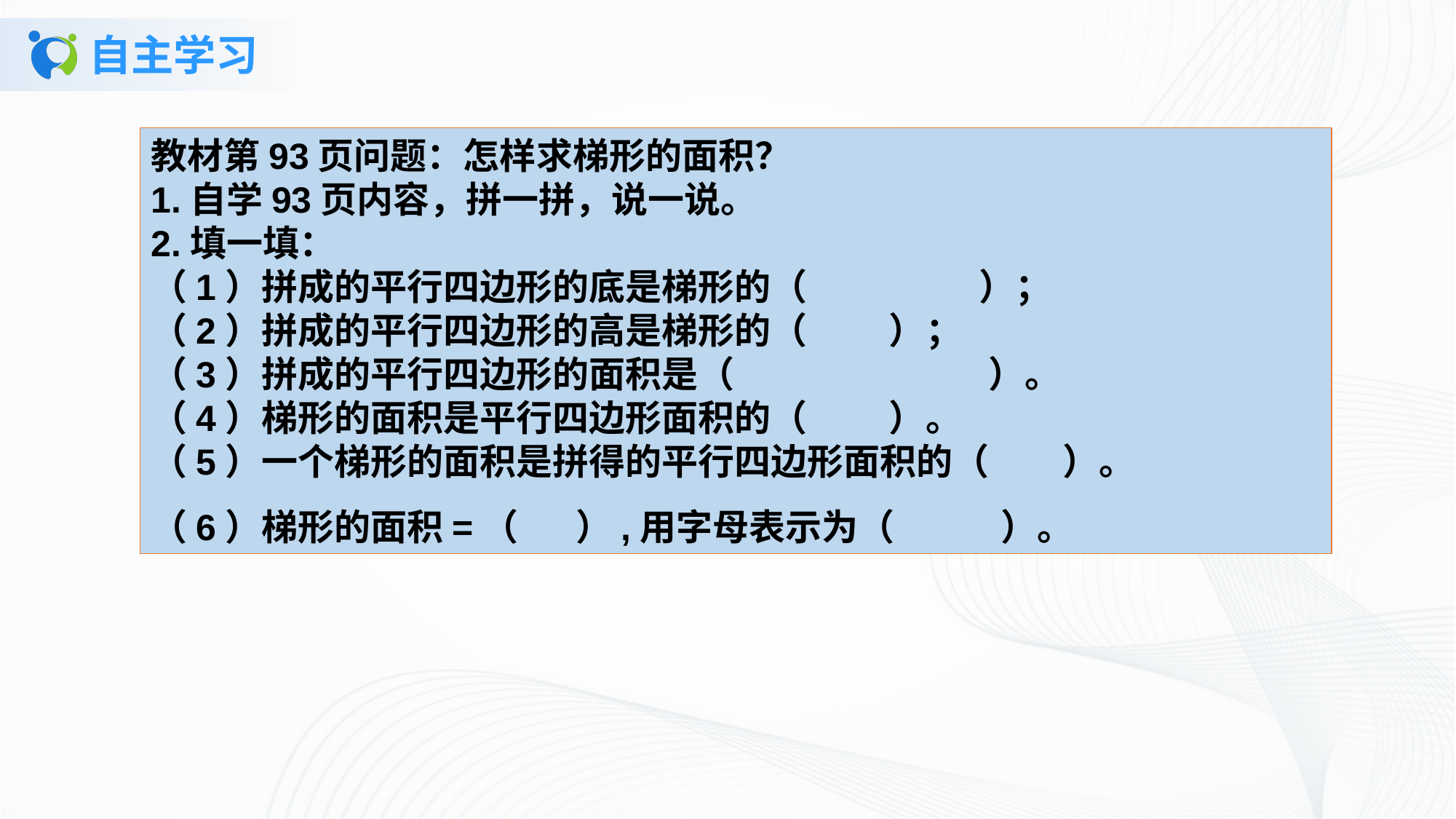

# 自主学习
教材第93页问题：怎样求梯形的面积？1.自学93页内容，拼一拼，说一说。2.填一填：（1）拼成的平行四边形的底是梯形的（                     ）；（2）拼成的平行四边形的高是梯形的（          ）；（3）拼成的平行四边形的面积是（                               ）。（4）梯形的面积是平行四边形面积的（          ）。（5）一个梯形的面积是拼得的平行四边形面积的（         ）。（6）梯形的面积=（       ）,用字母表示为（             ）。